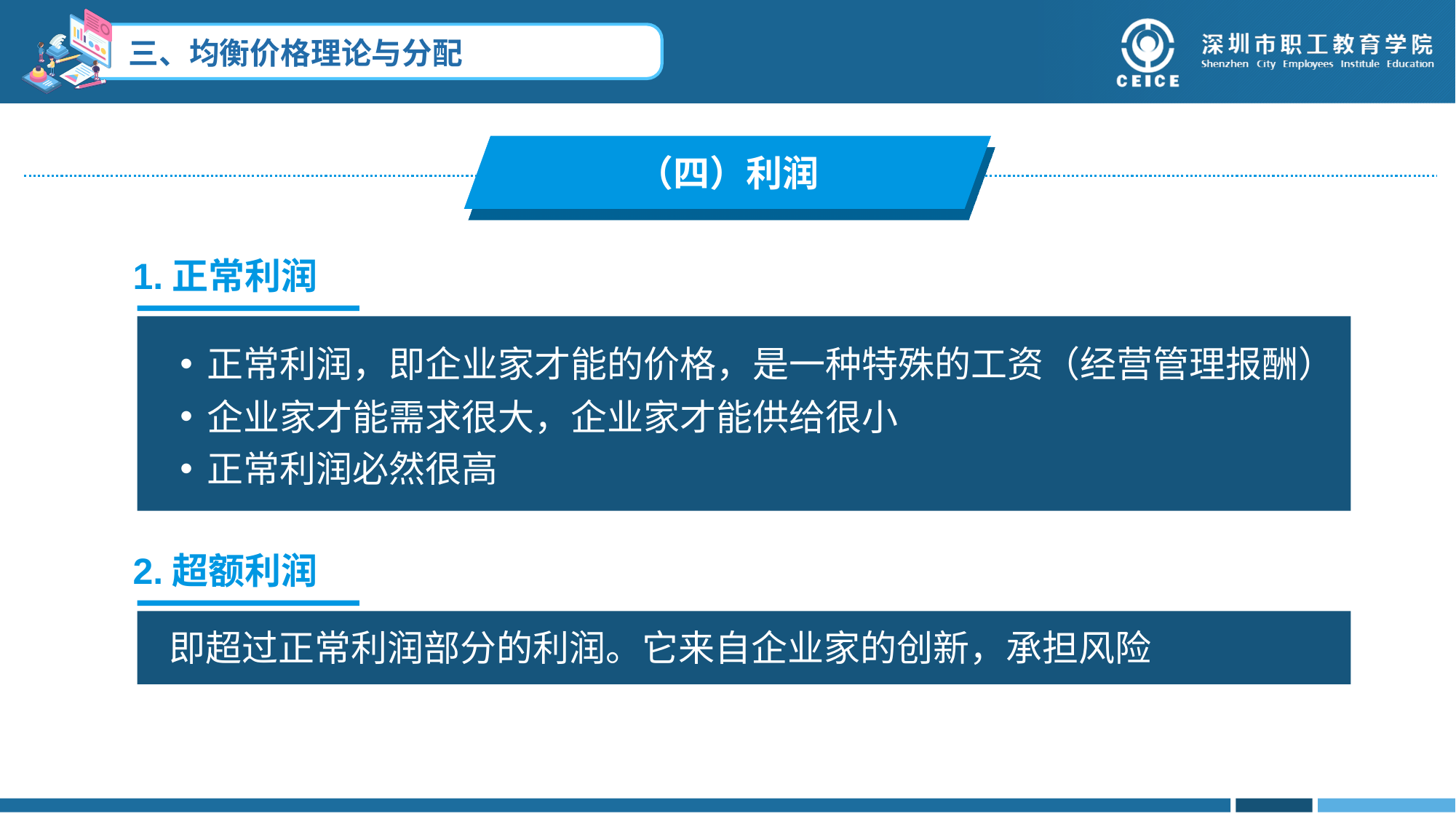

（四）利润
1.正常利润

正常利润，即企业家才能的价格，是一种特殊的工资（经营管理报酬）
企业家才能需求很大，企业家才能供给很小
正常利润必然很高
2.超额利润

即超过正常利润部分的利润。它来自企业家的创新，承担风险